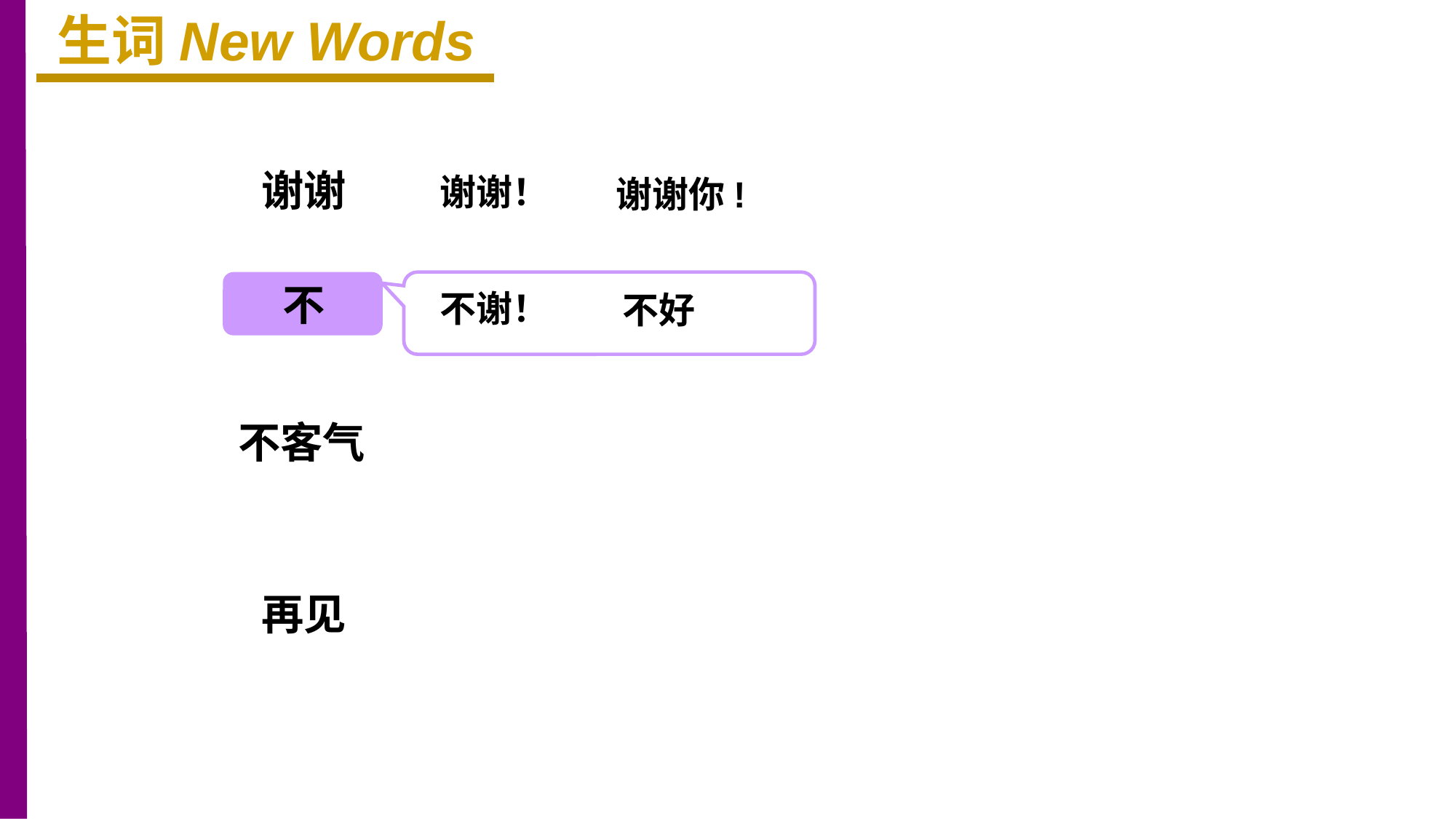

生词New Words
谢谢
谢谢！
谢谢你!

不
不谢！
不好
不客气
再见